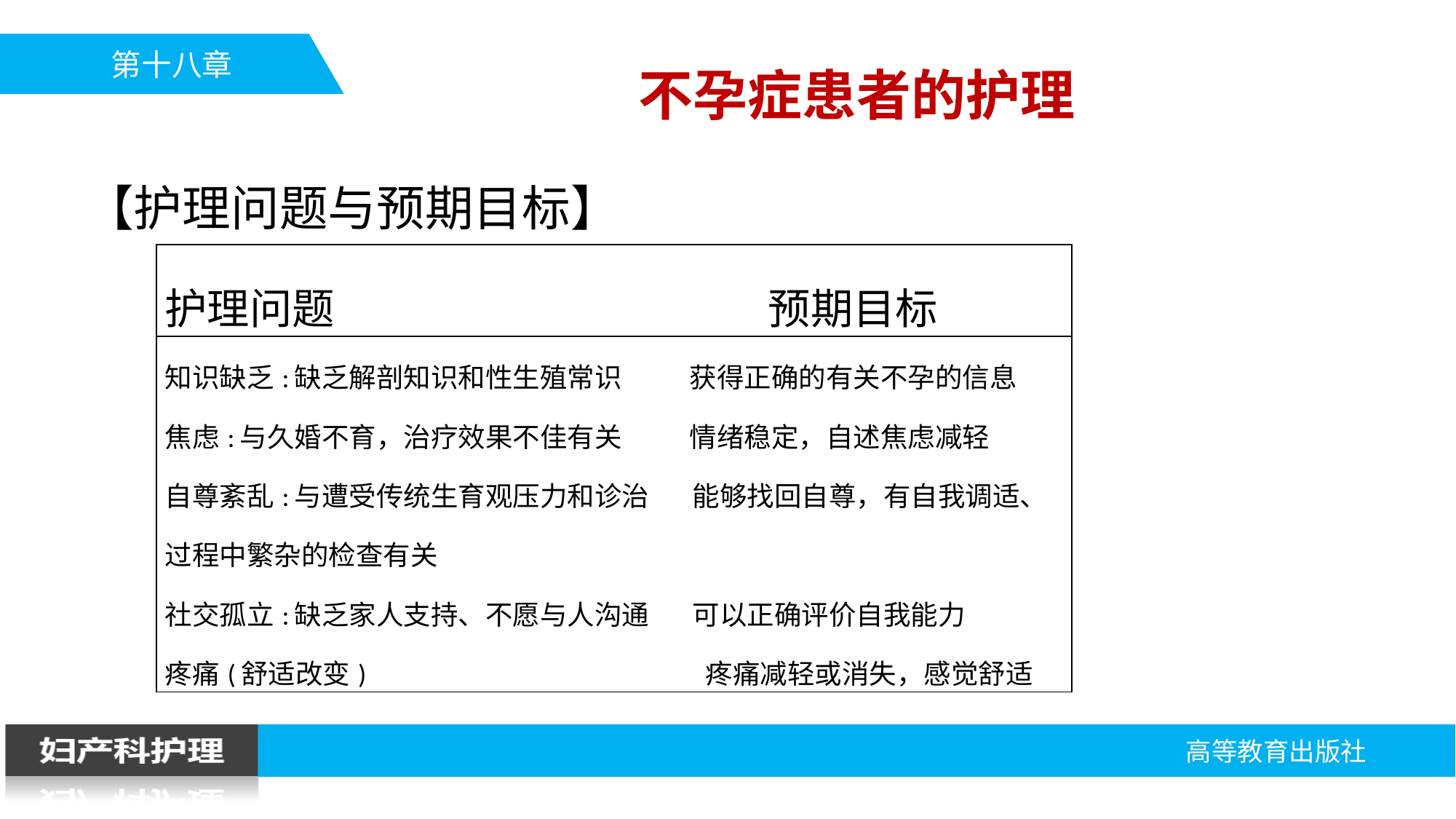

不孕症患者的护理

【护理问题与预期目标】

| 护理问题 预期目标 |
| --- |
| 知识缺乏:缺乏解剖知识和性生殖常识 获得正确的有关不孕的信息 焦虑:与久婚不育，治疗效果不佳有关 情绪稳定，自述焦虑减轻 自尊紊乱:与遭受传统生育观压力和诊治 能够找回自尊，有自我调适、 过程中繁杂的检查有关 社交孤立:缺乏家人支持、不愿与人沟通 可以正确评价自我能力 疼痛(舒适改变) 疼痛减轻或消失，感觉舒适 |